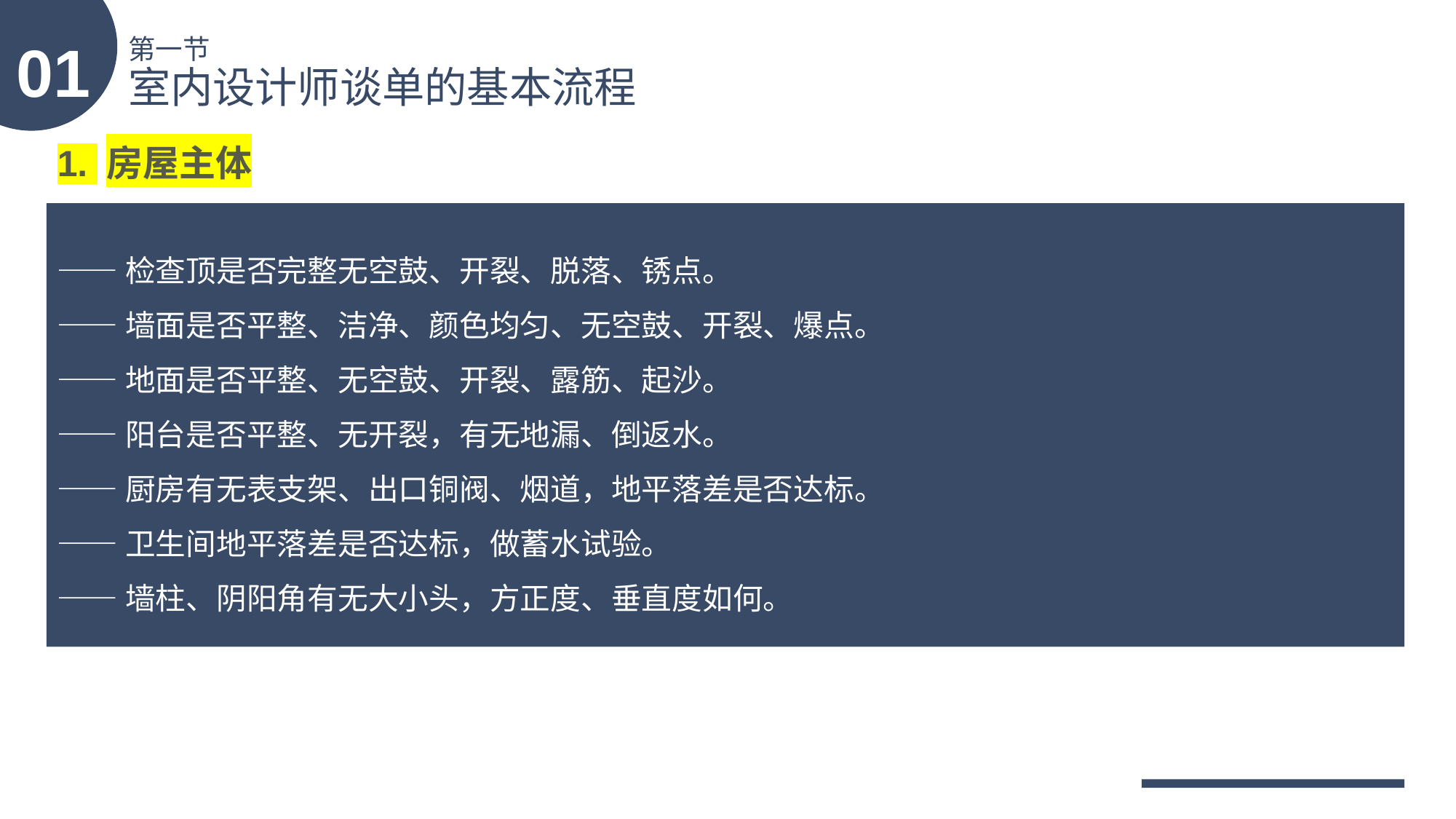

01
第一节
室内设计师谈单的基本流程
1. 房屋主体
——检查顶是否完整无空鼓、开裂、脱落、锈点。
——墙面是否平整、洁净、颜色均匀、无空鼓、开裂、爆点。
——地面是否平整、无空鼓、开裂、露筋、起沙。
——阳台是否平整、无开裂，有无地漏、倒返水。
——厨房有无表支架、出口铜阀、烟道，地平落差是否达标。
——卫生间地平落差是否达标，做蓄水试验。
——墙柱、阴阳角有无大小头，方正度、垂直度如何。